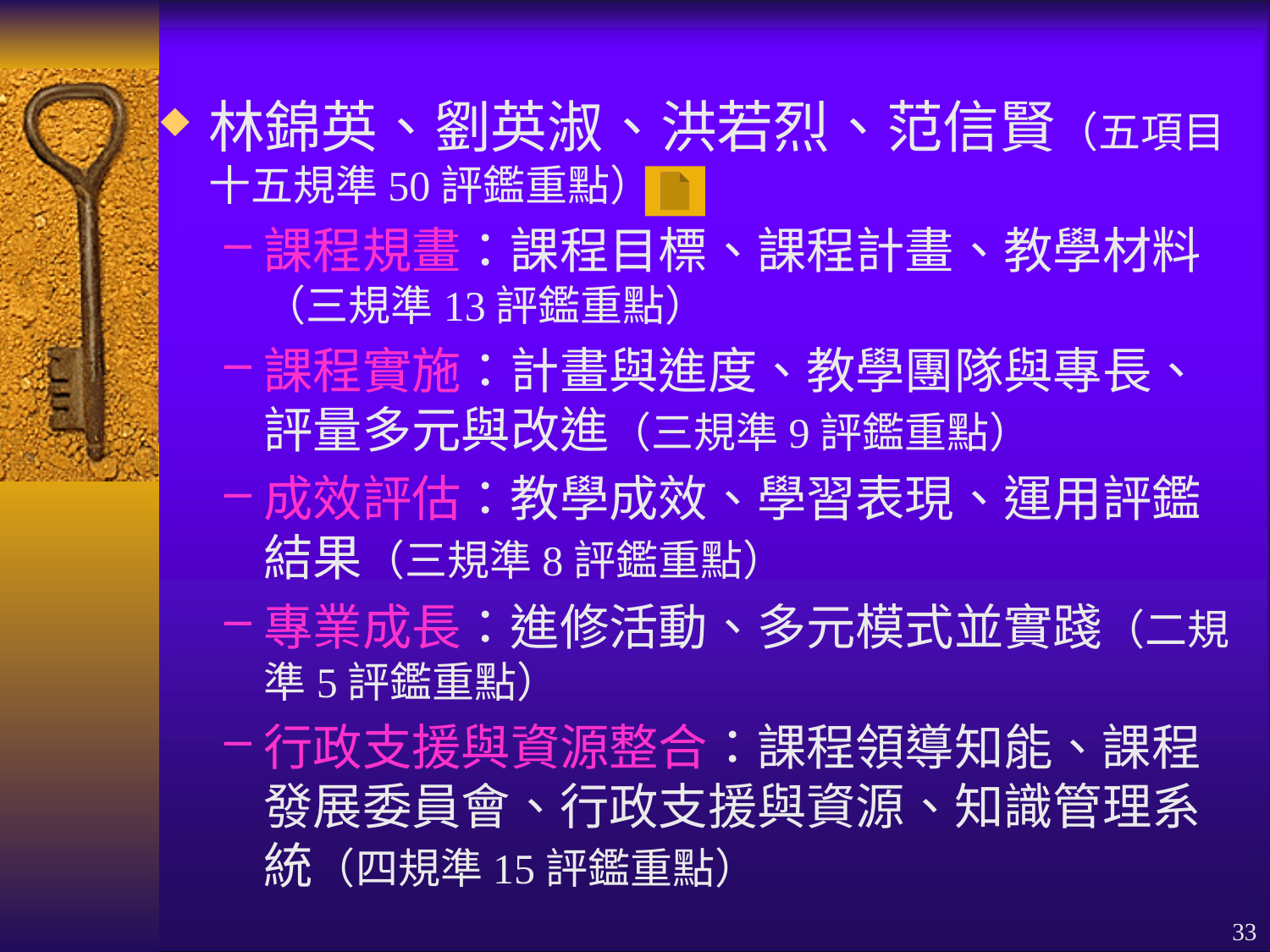

林錦英、劉英淑、洪若烈、范信賢（五項目十五規準50評鑑重點）
課程規畫：課程目標、課程計畫、教學材料（三規準13評鑑重點）
課程實施：計畫與進度、教學團隊與專長、評量多元與改進（三規準9評鑑重點）
成效評估：教學成效、學習表現、運用評鑑結果（三規準8評鑑重點）
專業成長：進修活動、多元模式並實踐（二規準5評鑑重點）
行政支援與資源整合：課程領導知能、課程發展委員會、行政支援與資源、知識管理系統（四規準15評鑑重點）

33